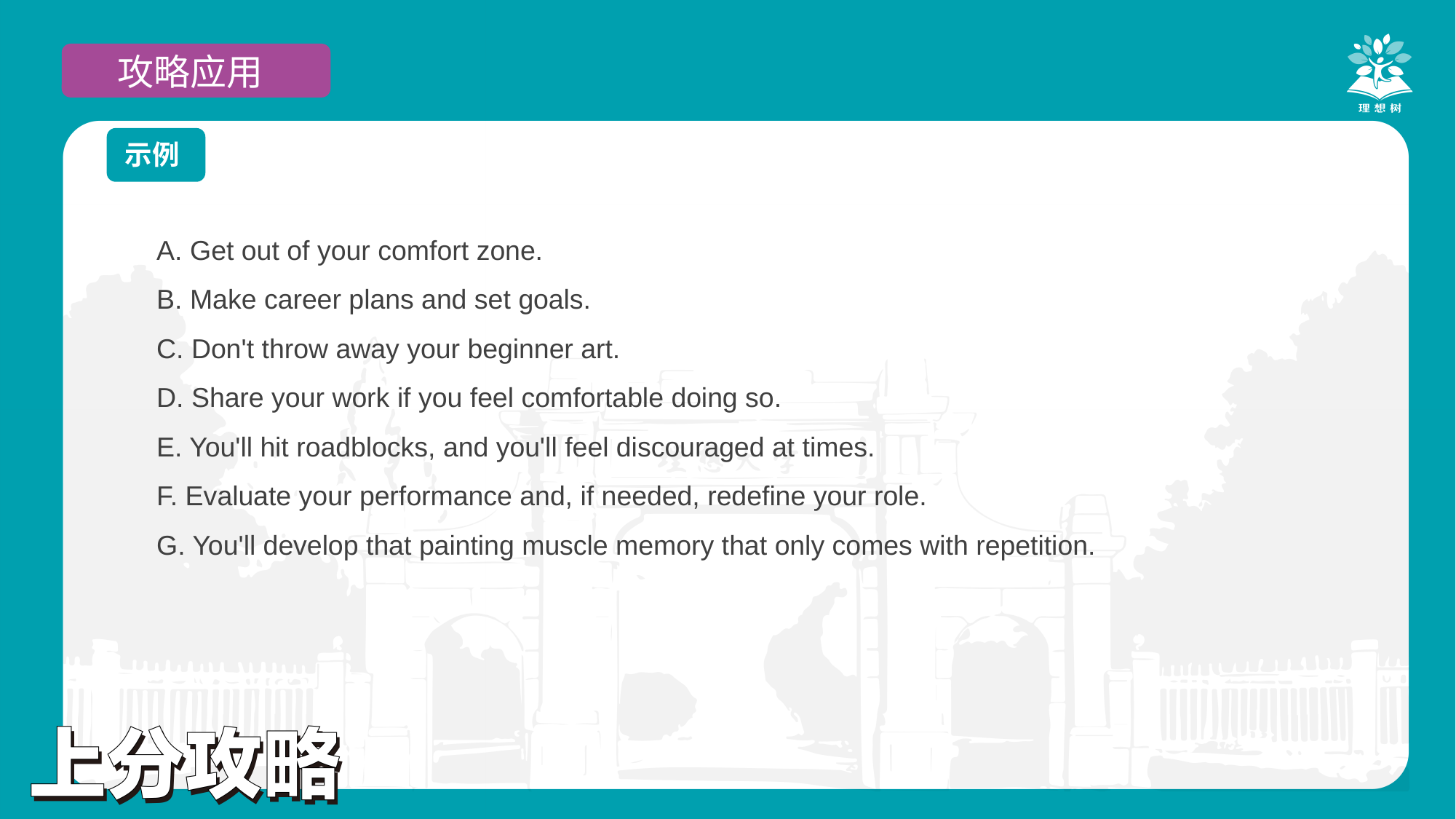

攻略应用

示例
A. Get out of your comfort zone.
B. Make career plans and set goals.
C. Don't throw away your beginner art.
D. Share your work if you feel comfortable doing so.
E. You'll hit roadblocks, and you'll feel discouraged at times.
F. Evaluate your performance and, if needed, redefine your role.
G. You'll develop that painting muscle memory that only comes with repetition.